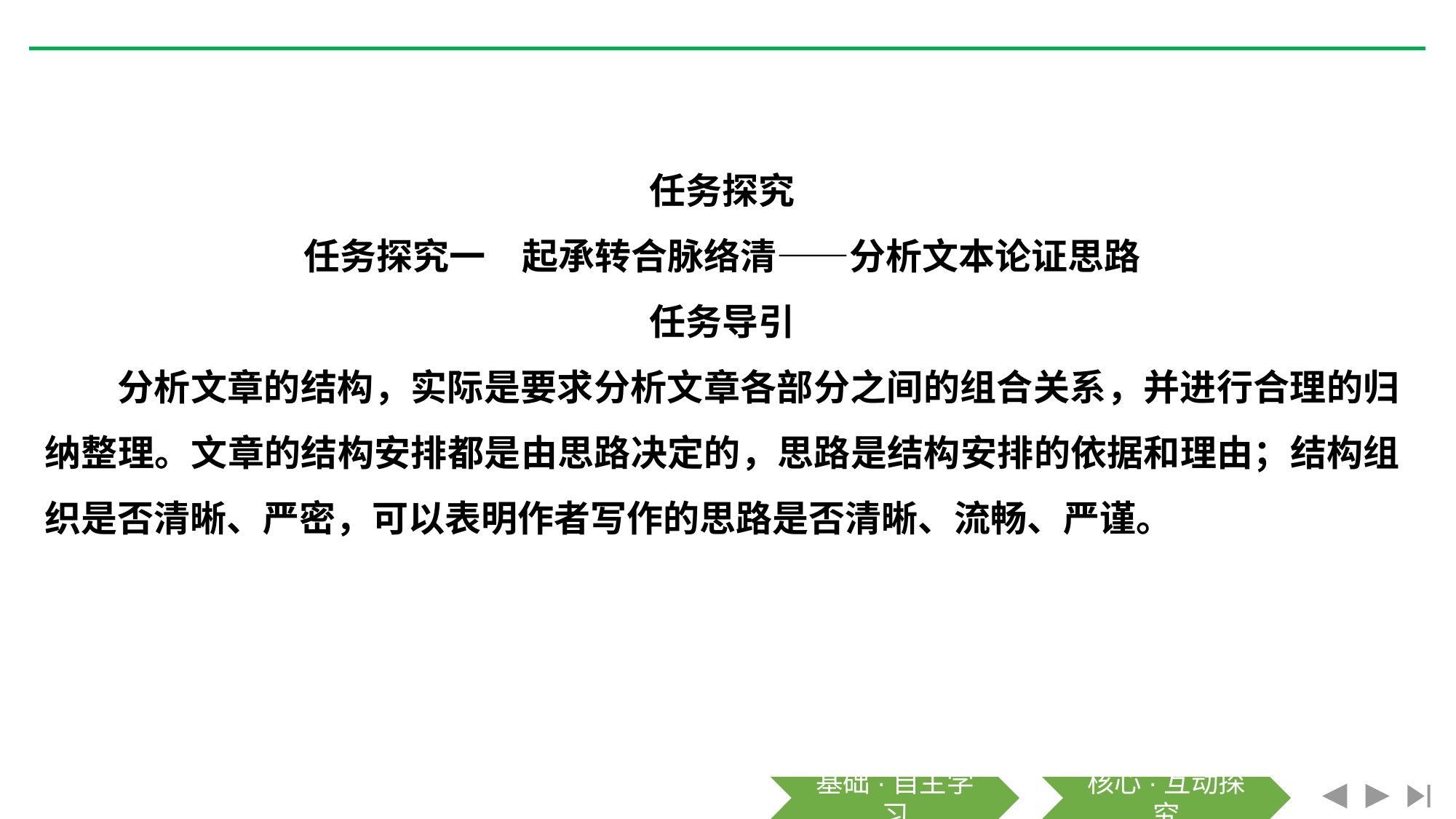

任务探究
任务探究一　起承转合脉络清——分析文本论证思路
任务导引
分析文章的结构，实际是要求分析文章各部分之间的组合关系，并进行合理的归纳整理。文章的结构安排都是由思路决定的，思路是结构安排的依据和理由；结构组织是否清晰、严密，可以表明作者写作的思路是否清晰、流畅、严谨。